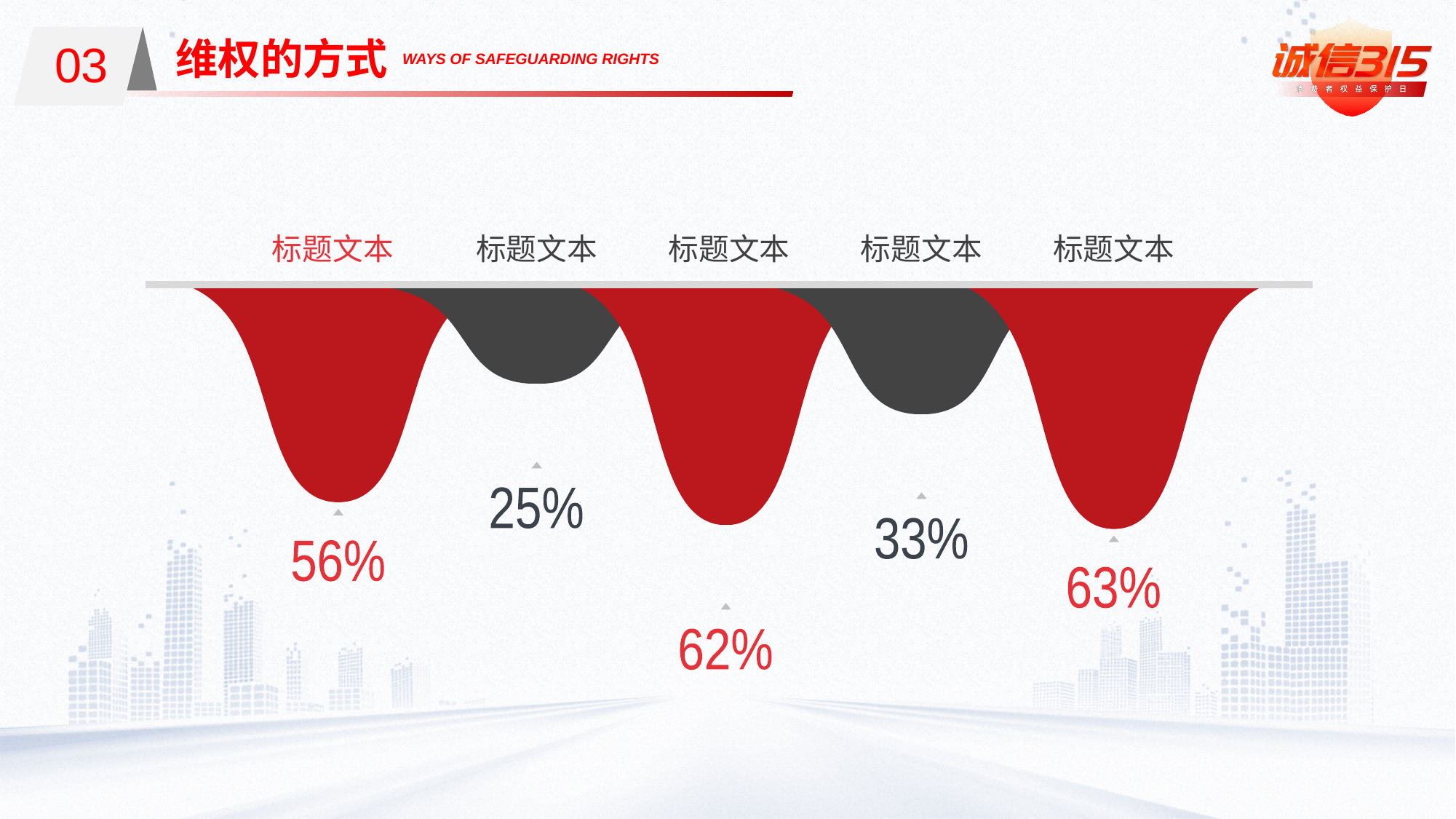

03
维权的方式
01
WAYS OF SAFEGUARDING RIGHTS

标题文本
标题文本
标题文本
标题文本
标题文本

25%

33%

56%
63%

62%